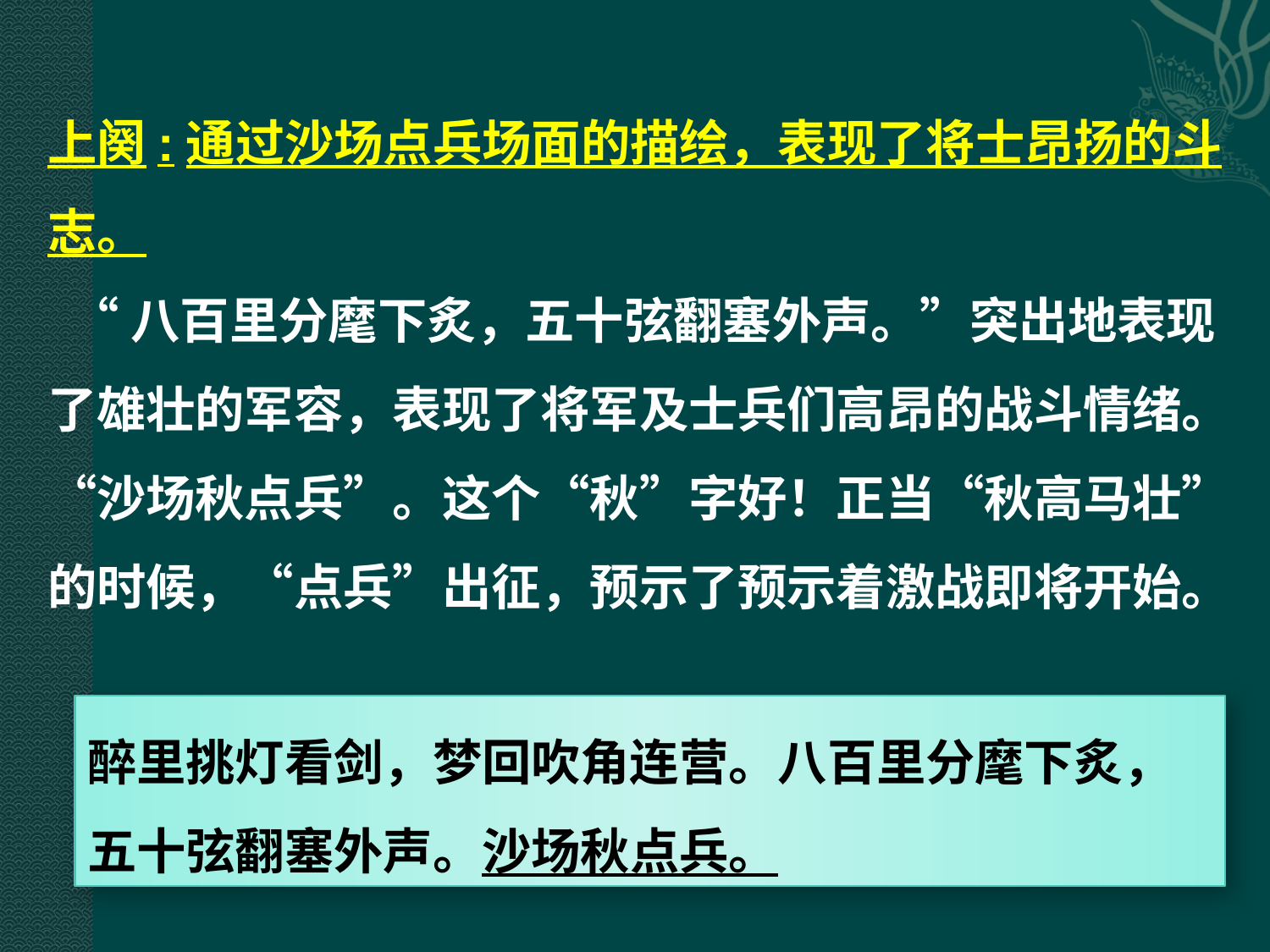

上阕:通过沙场点兵场面的描绘，表现了将士昂扬的斗志。
  “八百里分麾下炙，五十弦翻塞外声。”突出地表现了雄壮的军容，表现了将军及士兵们高昂的战斗情绪。“沙场秋点兵”。这个“秋”字好！正当“秋高马壮”的时候，“点兵”出征，预示了预示着激战即将开始。
醉里挑灯看剑，梦回吹角连营。八百里分麾下炙，五十弦翻塞外声。沙场秋点兵。